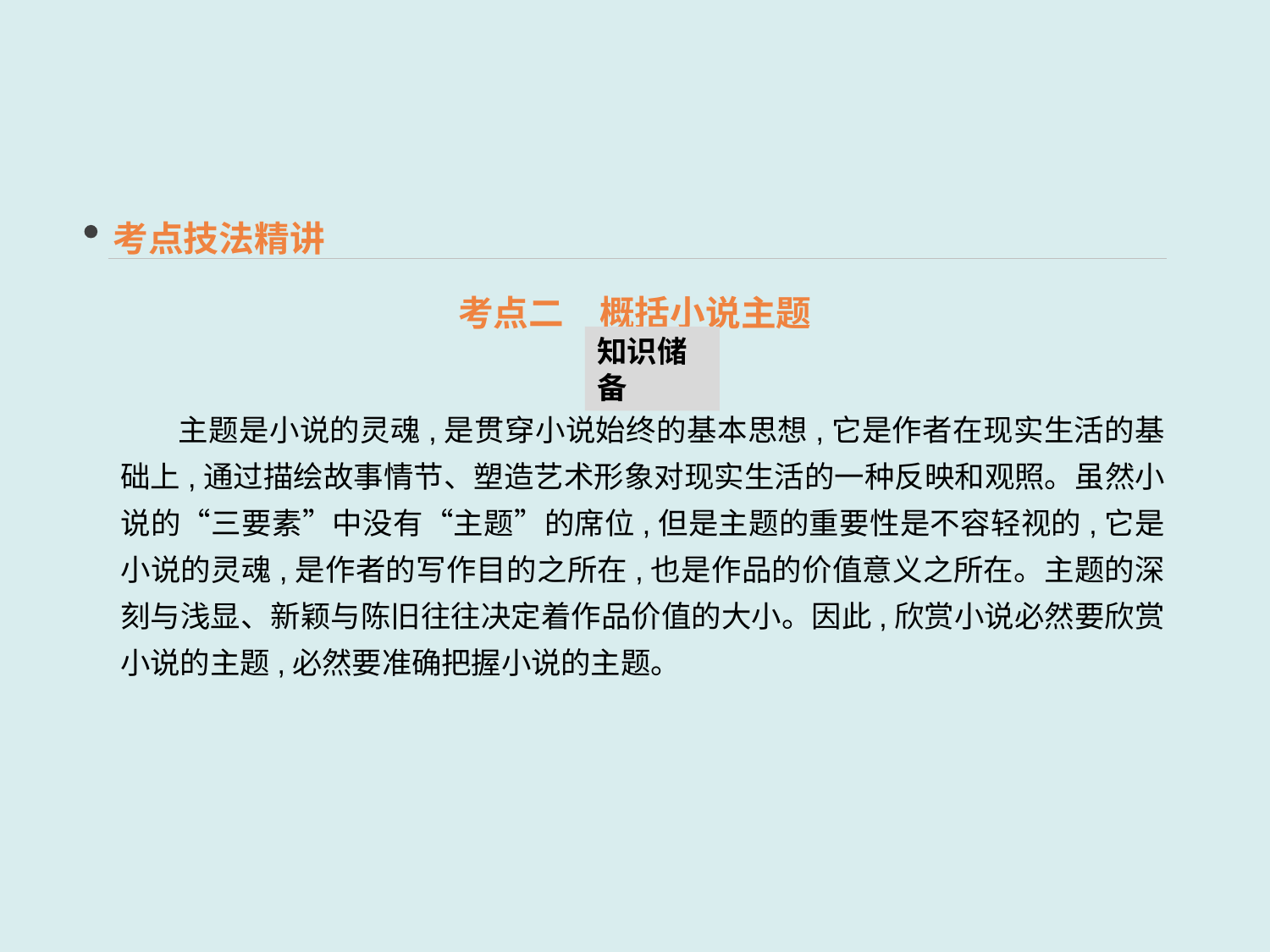

考点技法精讲

考点二　概括小说主题
知识储备
　　主题是小说的灵魂,是贯穿小说始终的基本思想,它是作者在现实生活的基础上,通过描绘故事情节、塑造艺术形象对现实生活的一种反映和观照。虽然小说的“三要素”中没有“主题”的席位,但是主题的重要性是不容轻视的,它是小说的灵魂,是作者的写作目的之所在,也是作品的价值意义之所在。主题的深刻与浅显、新颖与陈旧往往决定着作品价值的大小。因此,欣赏小说必然要欣赏小说的主题,必然要准确把握小说的主题。